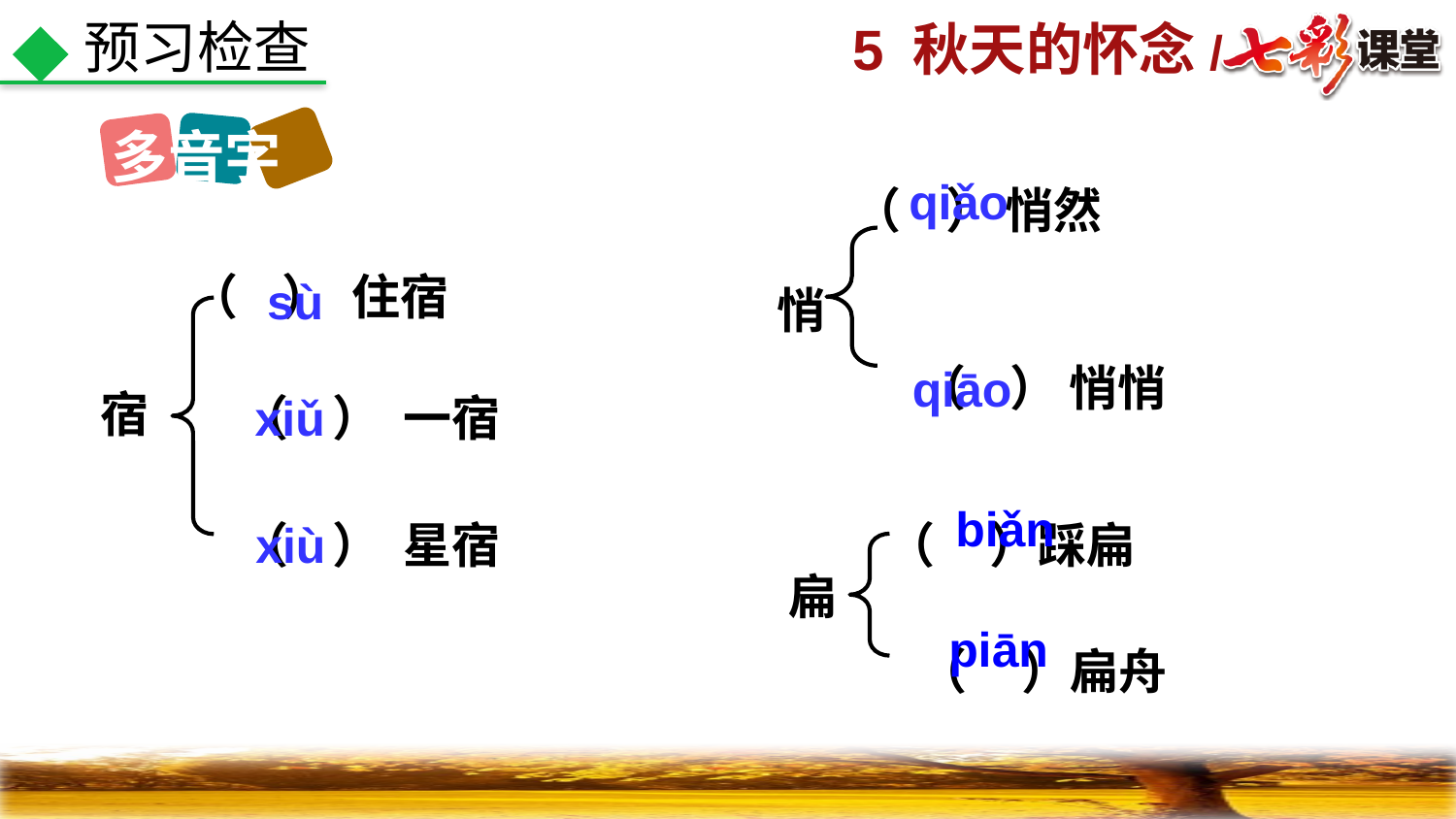

预习检查

多音字

qiǎo
（    ） 悄然

（    ）  住宿
sù
悄

（    ） 悄悄
qiāo
宿
（    ）  一宿
xiǔ
（     ）踩扁

biǎn
（    ）  星宿
xiù
扁

（     ）扁舟
piān